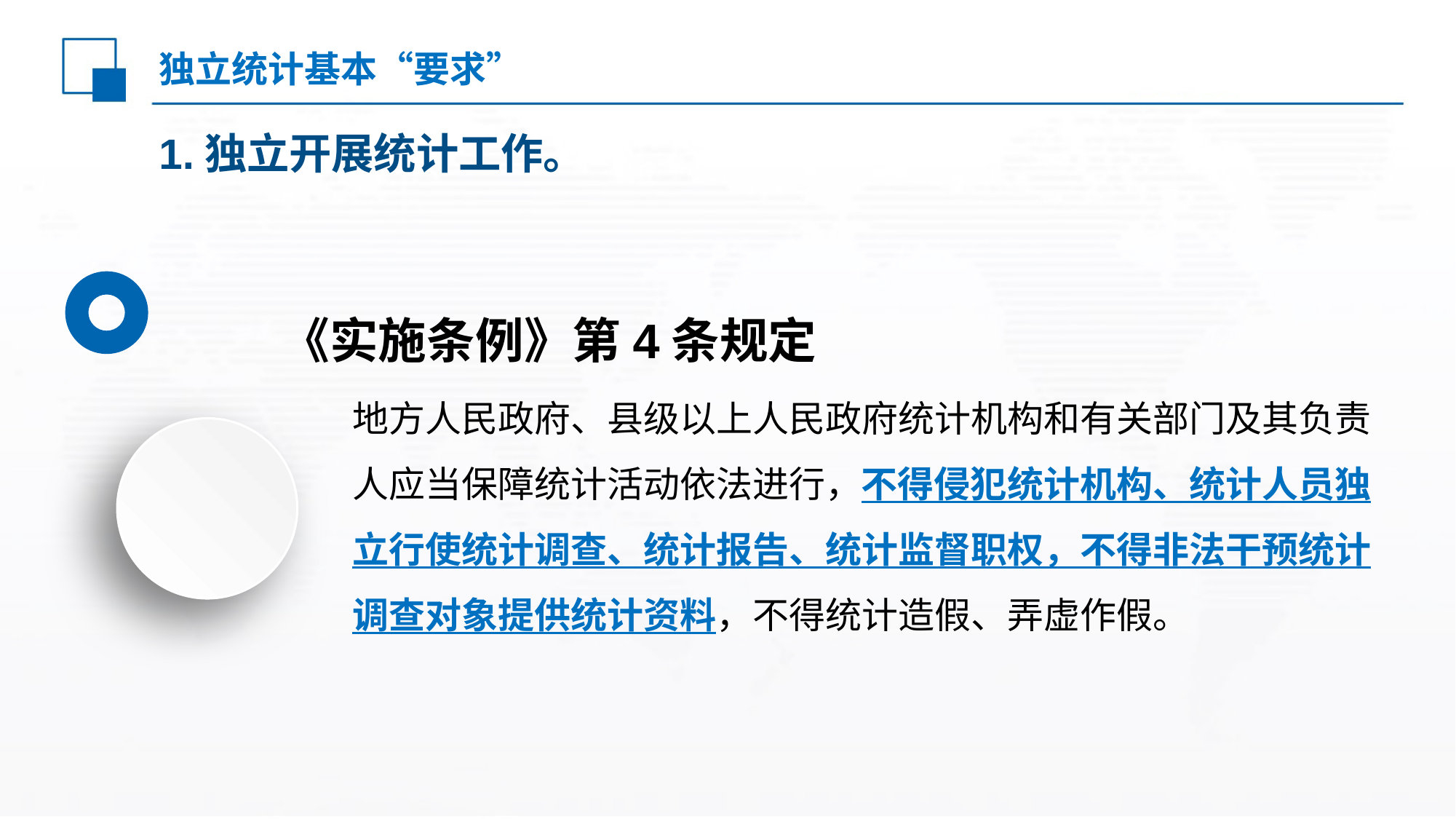

独立统计基本“要求”
1.独立开展统计工作。

《实施条例》第4条规定
地方人民政府、县级以上人民政府统计机构和有关部门及其负责人应当保障统计活动依法进行，不得侵犯统计机构、统计人员独立行使统计调查、统计报告、统计监督职权，不得非法干预统计调查对象提供统计资料，不得统计造假、弄虚作假。